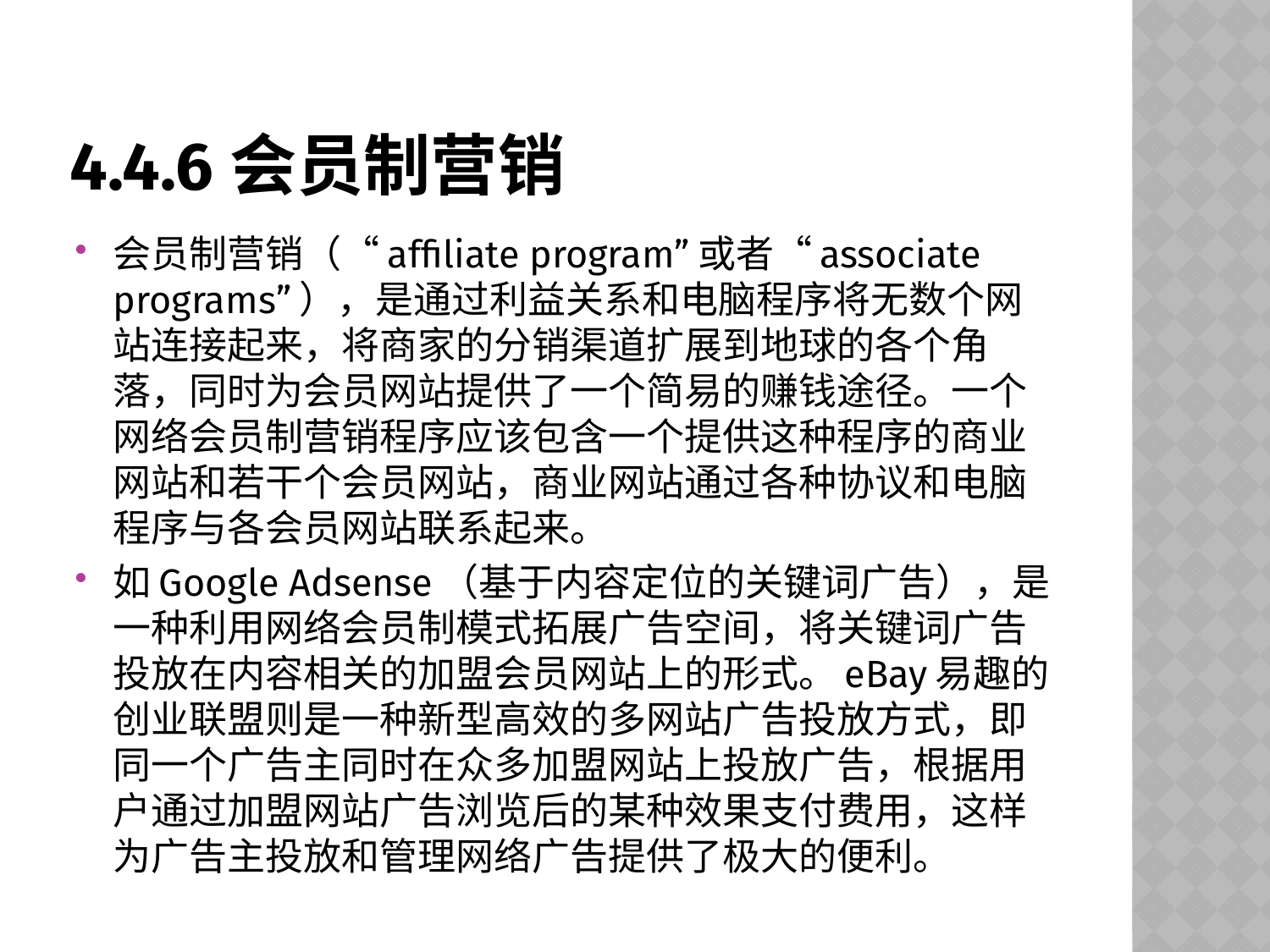

# 4.4.6会员制营销
会员制营销（“affiliate program”或者“associate programs”），是通过利益关系和电脑程序将无数个网站连接起来，将商家的分销渠道扩展到地球的各个角落，同时为会员网站提供了一个简易的赚钱途径。一个网络会员制营销程序应该包含一个提供这种程序的商业网站和若干个会员网站，商业网站通过各种协议和电脑程序与各会员网站联系起来。
如Google Adsense（基于内容定位的关键词广告），是一种利用网络会员制模式拓展广告空间，将关键词广告投放在内容相关的加盟会员网站上的形式。eBay易趣的创业联盟则是一种新型高效的多网站广告投放方式，即同一个广告主同时在众多加盟网站上投放广告，根据用户通过加盟网站广告浏览后的某种效果支付费用，这样为广告主投放和管理网络广告提供了极大的便利。